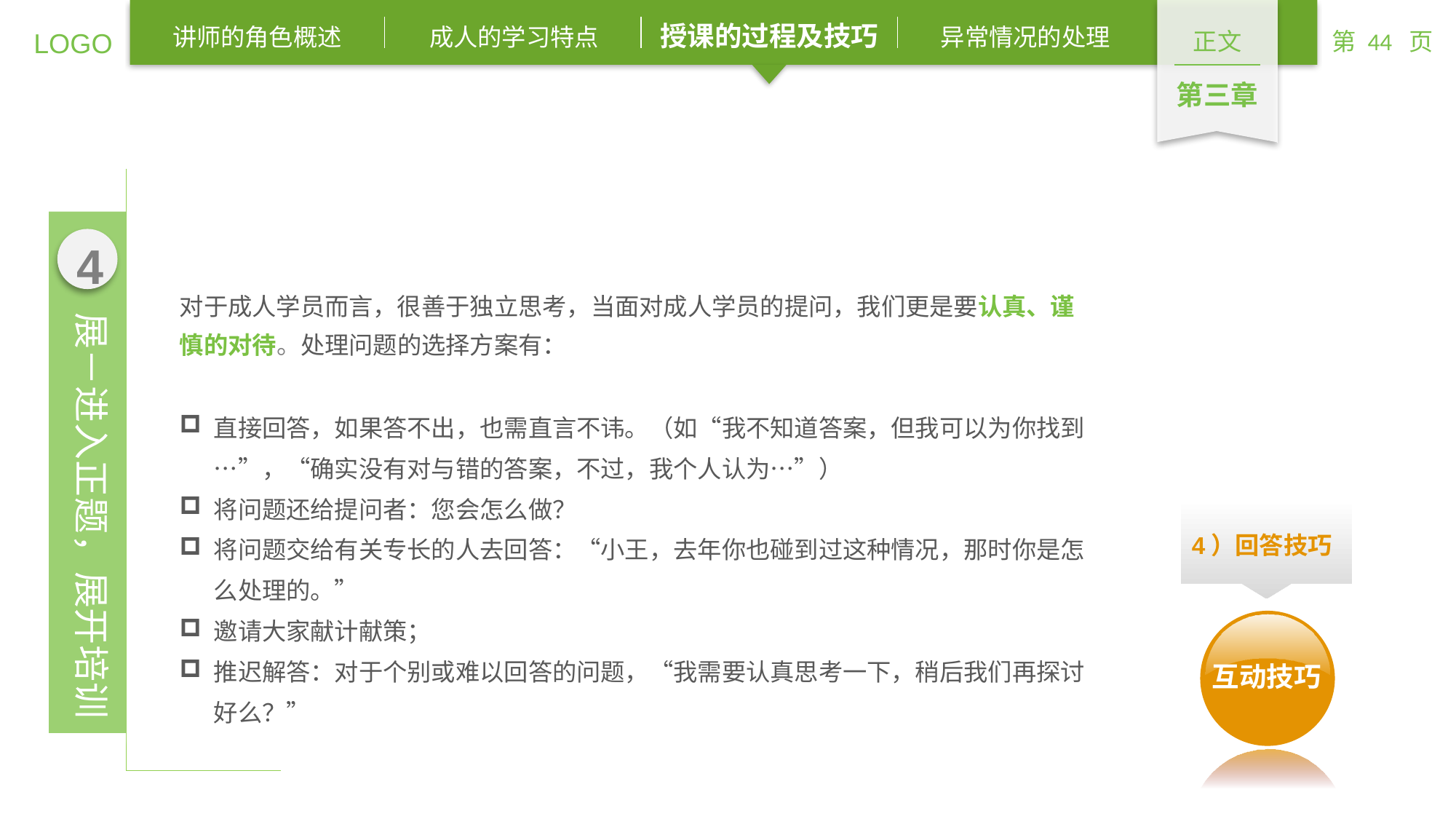

对于成人学员而言，很善于独立思考，当面对成人学员的提问，我们更是要认真、谨慎的对待。处理问题的选择方案有：
直接回答，如果答不出，也需直言不讳。（如“我不知道答案，但我可以为你找到…”，“确实没有对与错的答案，不过，我个人认为…”）
将问题还给提问者：您会怎么做？
将问题交给有关专长的人去回答：“小王，去年你也碰到过这种情况，那时你是怎么处理的。”
邀请大家献计献策；
推迟解答：对于个别或难以回答的问题，“我需要认真思考一下，稍后我们再探讨好么？”
4）回答技巧